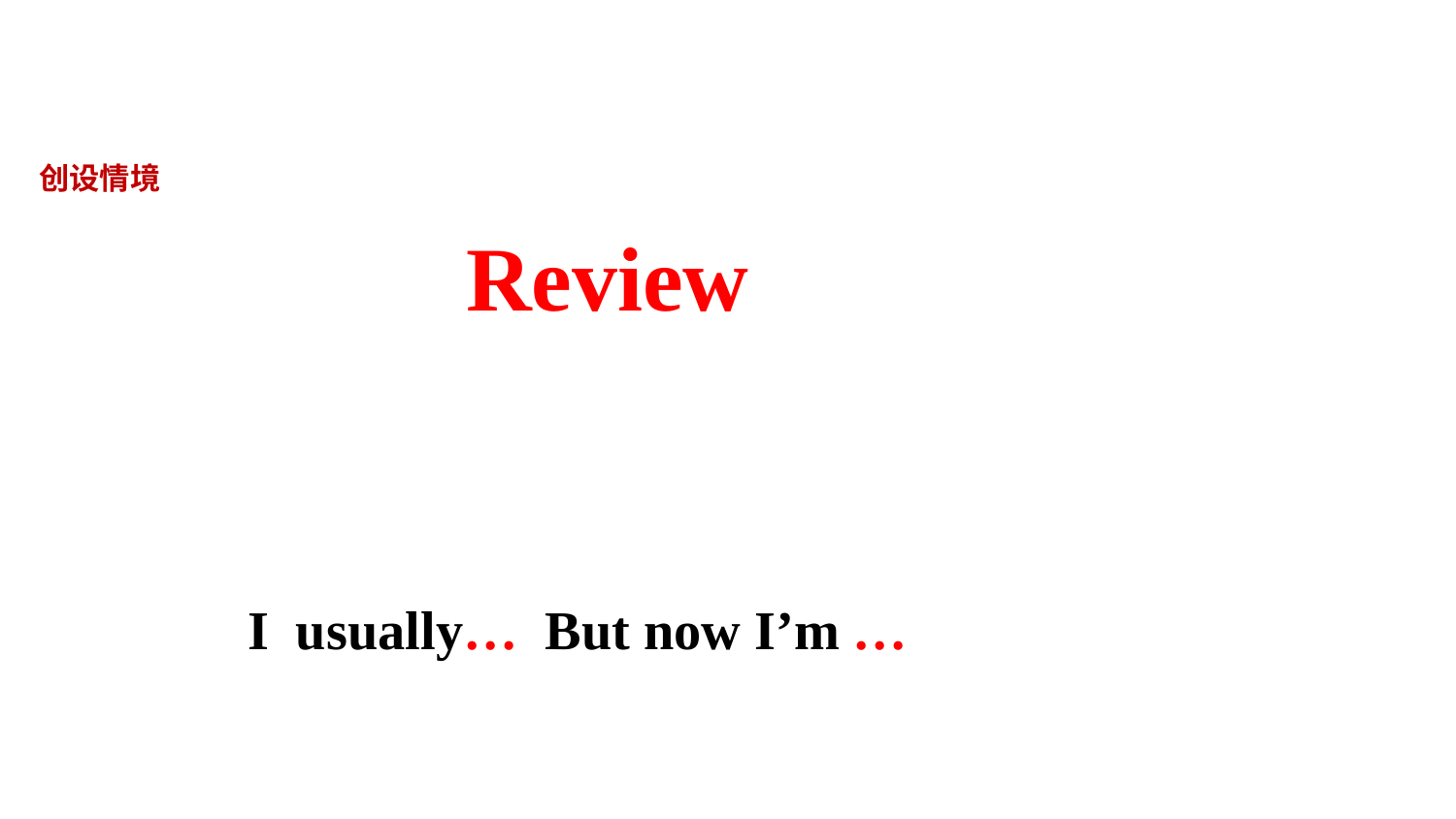

创设情境
# Review

I  usually…  But now I’m …